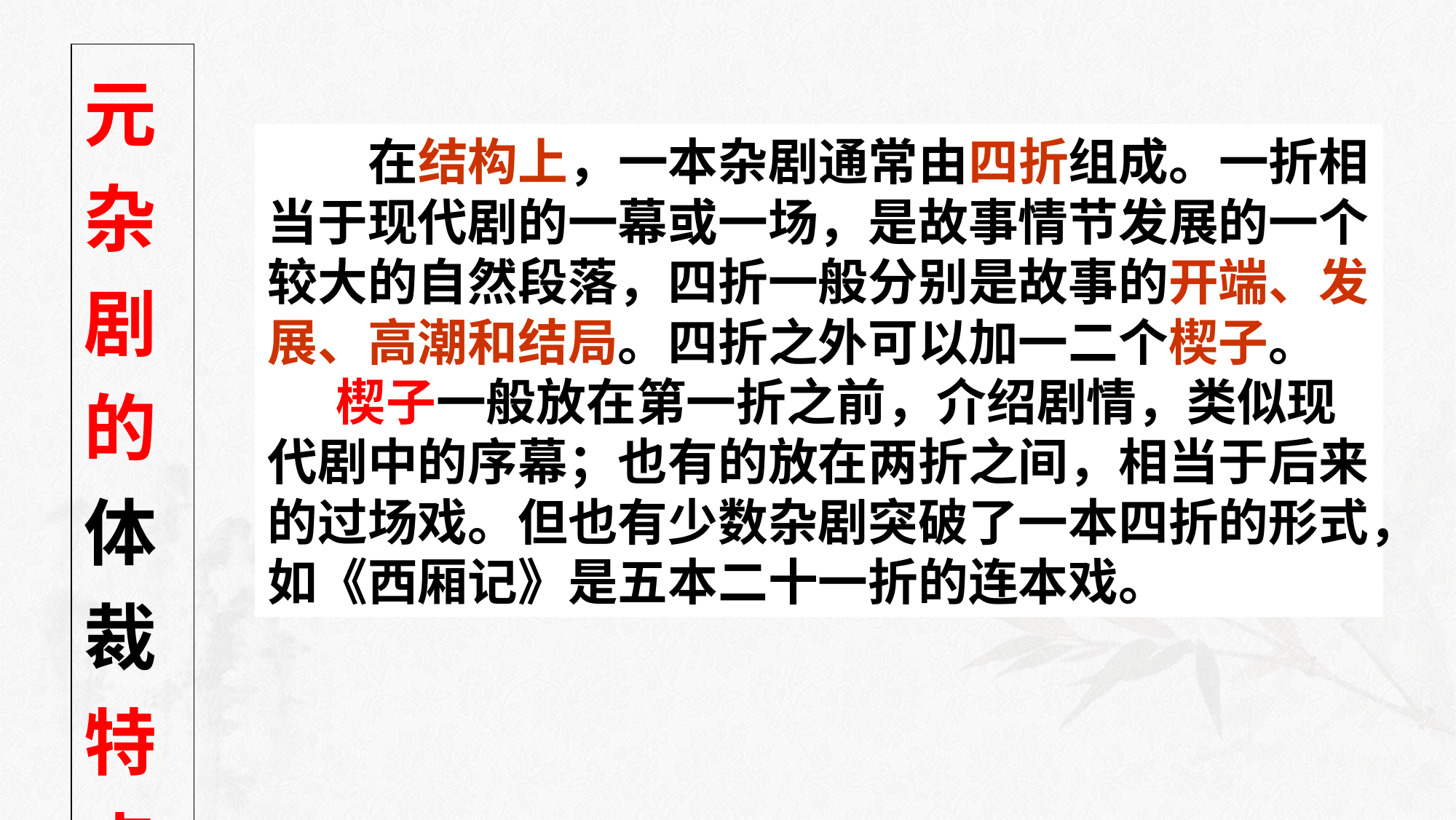

元杂剧的体裁特点
　　在结构上，一本杂剧通常由四折组成。一折相当于现代剧的一幕或一场，是故事情节发展的一个较大的自然段落，四折一般分别是故事的开端、发展、高潮和结局。四折之外可以加一二个楔子。
     楔子一般放在第一折之前，介绍剧情，类似现代剧中的序幕；也有的放在两折之间，相当于后来的过场戏。但也有少数杂剧突破了一本四折的形式，如《西厢记》是五本二十一折的连本戏。